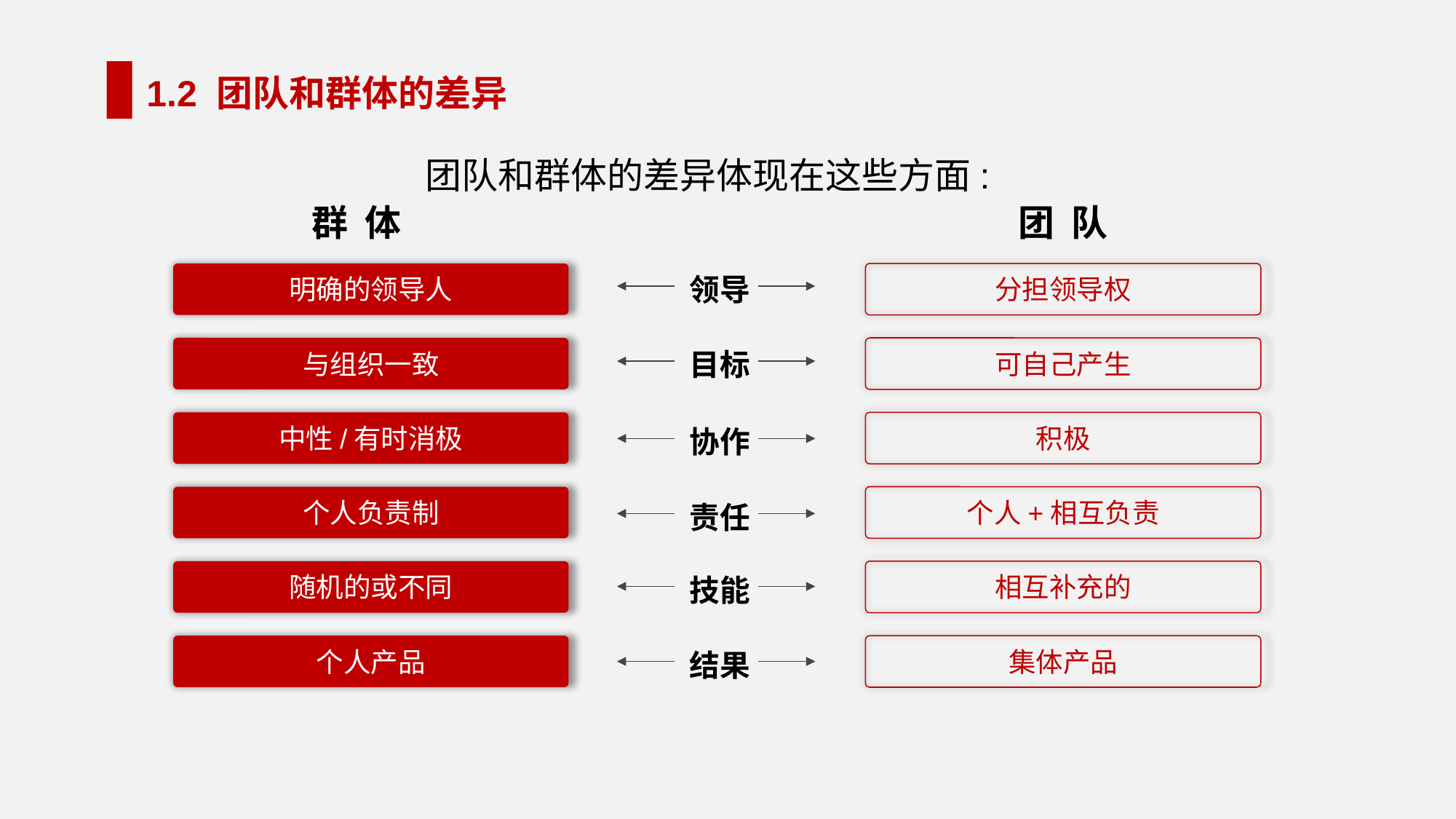

1.2 团队和群体的差异
团队和群体的差异体现在这些方面:
群  体
团  队

明确的领导人

分担领导权
领导

与组织一致

可自己产生
目标

中性/有时消极

积极
协作

个人负责制

个人+相互负责
责任

随机的或不同

相互补充的
技能

个人产品

集体产品
结果